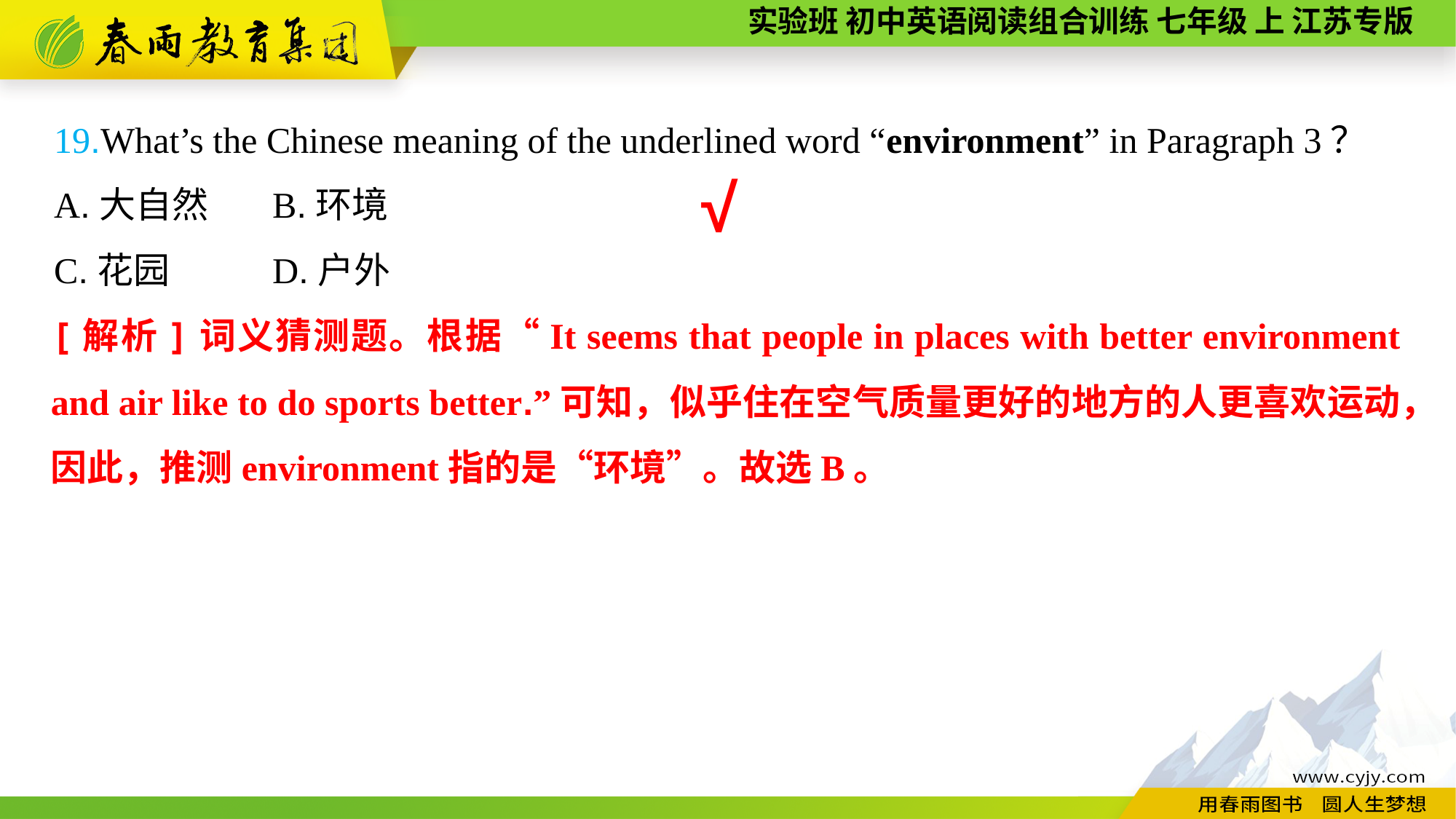

19.What’s the Chinese meaning of the underlined word “environment” in Paragraph 3？
A.大自然	B.环境
C.花园	D.户外
√
[解析]词义猜测题。根据“It seems that people in places with better environment and air like to do sports better.”可知，似乎住在空气质量更好的地方的人更喜欢运动，因此，推测environment指的是“环境”。故选B。